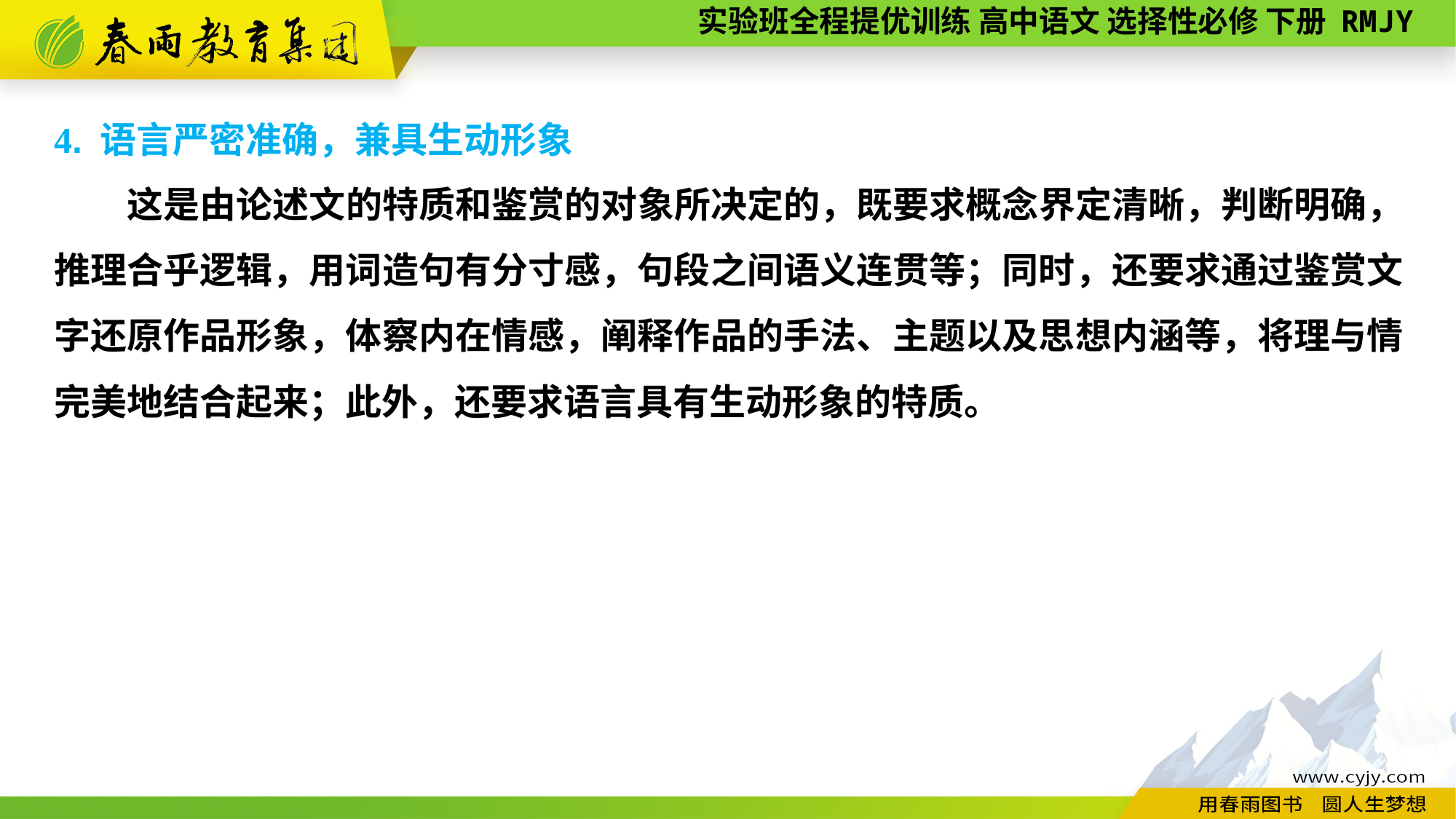

4. 语言严密准确，兼具生动形象
这是由论述文的特质和鉴赏的对象所决定的，既要求概念界定清晰，判断明确，推理合乎逻辑，用词造句有分寸感，句段之间语义连贯等；同时，还要求通过鉴赏文字还原作品形象，体察内在情感，阐释作品的手法、主题以及思想内涵等，将理与情完美地结合起来；此外，还要求语言具有生动形象的特质。